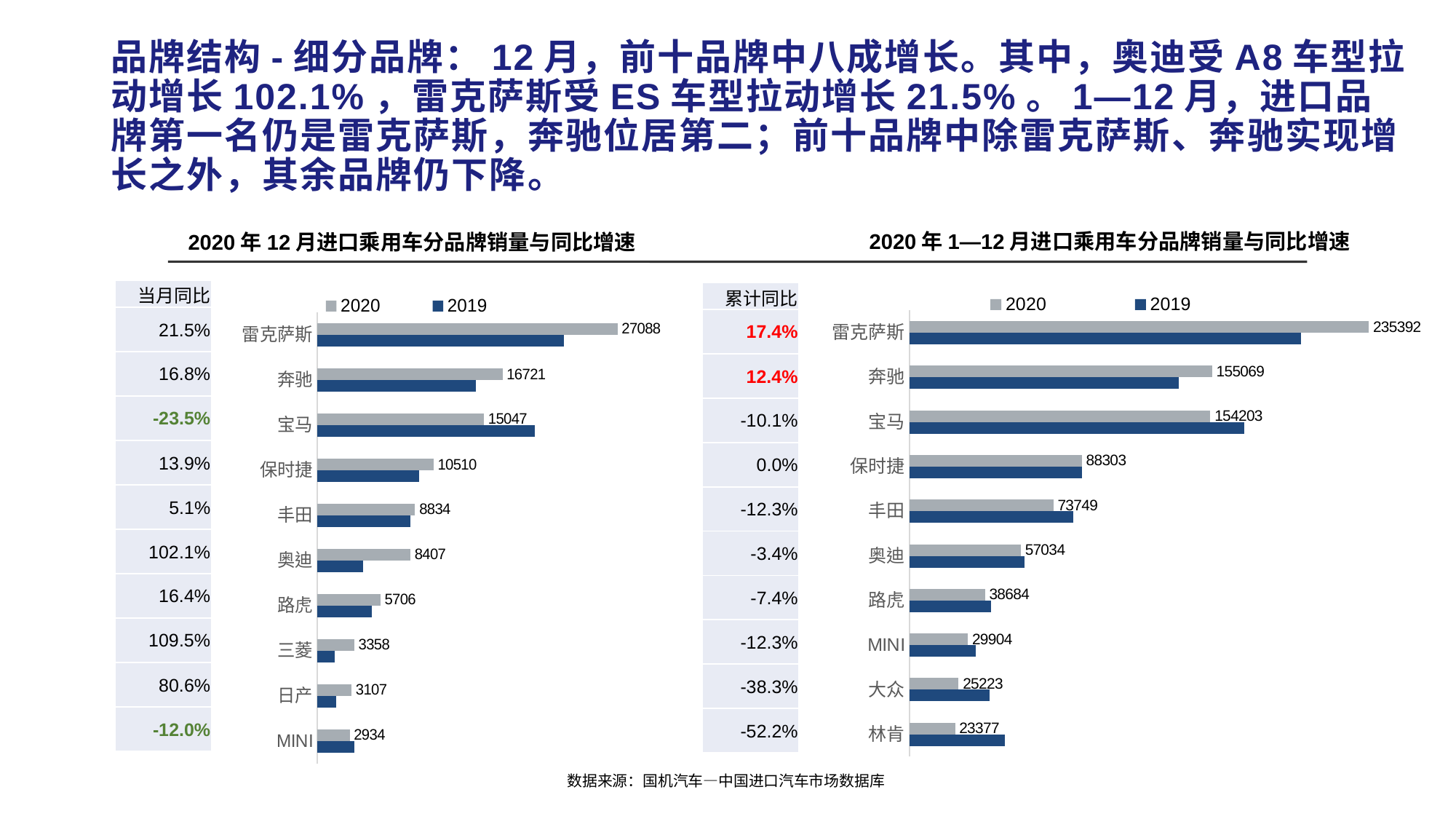

# 品牌结构-细分品牌：12月，前十品牌中八成增长。其中，奥迪受A8车型拉动增长102.1%，雷克萨斯受ES车型拉动增长21.5%。1—12月，进口品牌第一名仍是雷克萨斯，奔驰位居第二；前十品牌中除雷克萨斯、奔驰实现增长之外，其余品牌仍下降。
2020年1—12月进口乘用车分品牌销量与同比增速
2020年12月进口乘用车分品牌销量与同比增速

### Chart

| Category | 2019 | 2020 |
|---|---|---|
| 林肯 | 48944.0 | 23377.0 |
| 大众 | 40886.0 | 25223.0 |
| MINI | 34090.0 | 29904.0 |
| 路虎 | 41762.0 | 38684.0 |
| 奥迪 | 59037.0 | 57034.0 |
| 丰田 | 84055.0 | 73749.0 |
| 保时捷 | 88288.0 | 88303.0 |
| 宝马 | 171620.0 | 154203.0 |
| 奔驰 | 137903.0 | 155069.0 |
| 雷克萨斯 | 200468.0 | 235392.0 |

### Chart

| Category | 2019 | 2020 |
|---|---|---|
| MINI | 3333.0 | 2934.0 |
| 日产 | 1720.0 | 3107.0 |
| 三菱 | 1603.0 | 3358.0 |
| 路虎 | 4902.0 | 5706.0 |
| 奥迪 | 4160.0 | 8407.0 |
| 丰田 | 8406.0 | 8834.0 |
| 保时捷 | 9224.0 | 10510.0 |
| 宝马 | 19660.0 | 15047.0 |
| 奔驰 | 14318.0 | 16721.0 |
| 雷克萨斯 | 22288.0 | 27088.0 |
| 当月同比 |
| --- |
| 21.5% |
| 16.8% |
| -23.5% |
| 13.9% |
| 5.1% |
| 102.1% |
| 16.4% |
| 109.5% |
| 80.6% |
| -12.0% |
| 累计同比 |
| --- |
| 17.4% |
| 12.4% |
| -10.1% |
| 0.0% |
| -12.3% |
| -3.4% |
| -7.4% |
| -12.3% |
| -38.3% |
| -52.2% |
数据来源：国机汽车—中国进口汽车市场数据库